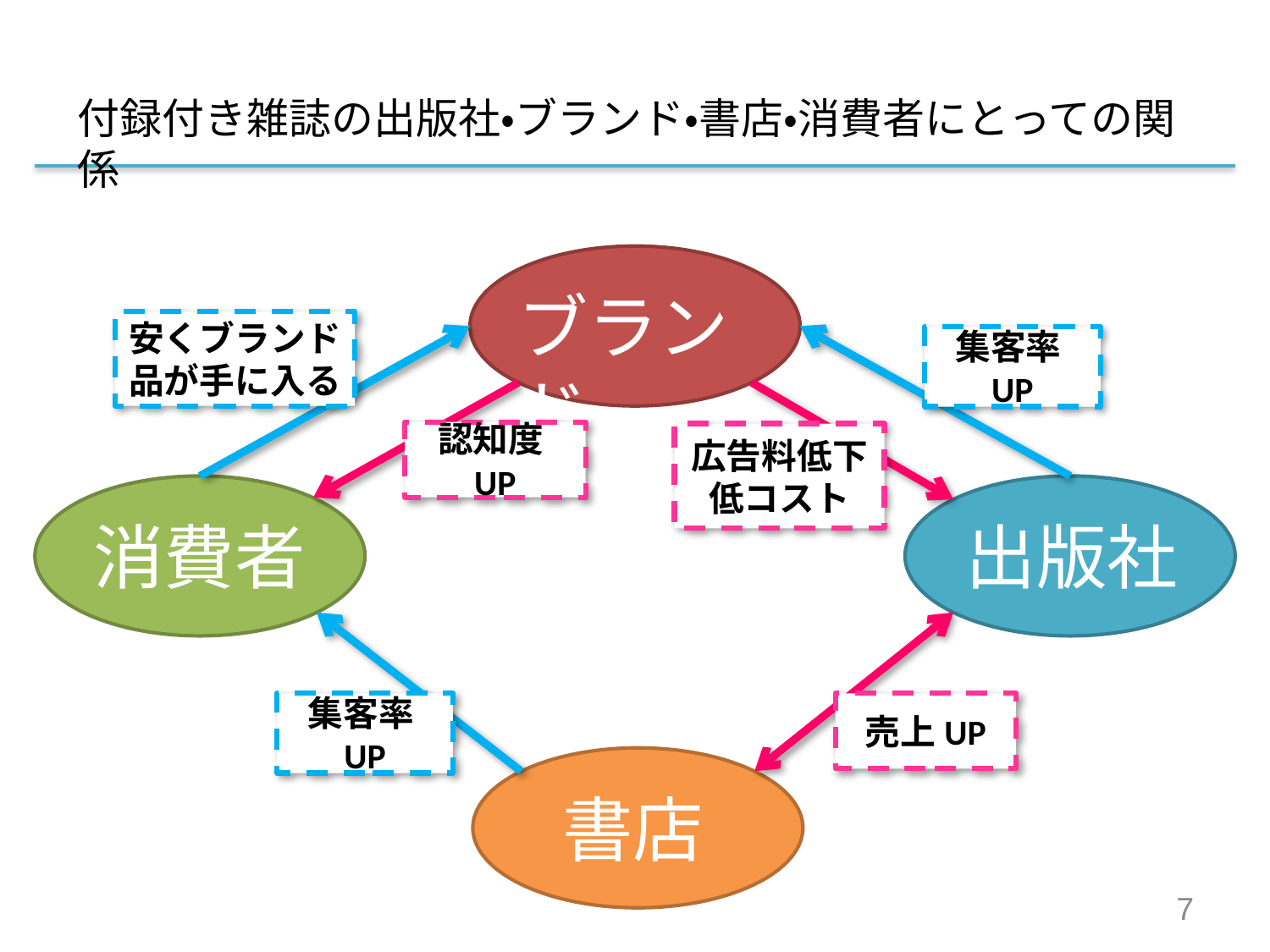

付録付き雑誌の出版社・ブランド・書店・消費者にとっての関係

ブランド
安くブランド品が手に入る
集客率UP
認知度UP
広告料低下
低コスト

消費者
出版社
集客率UP
売上UP

書店
7